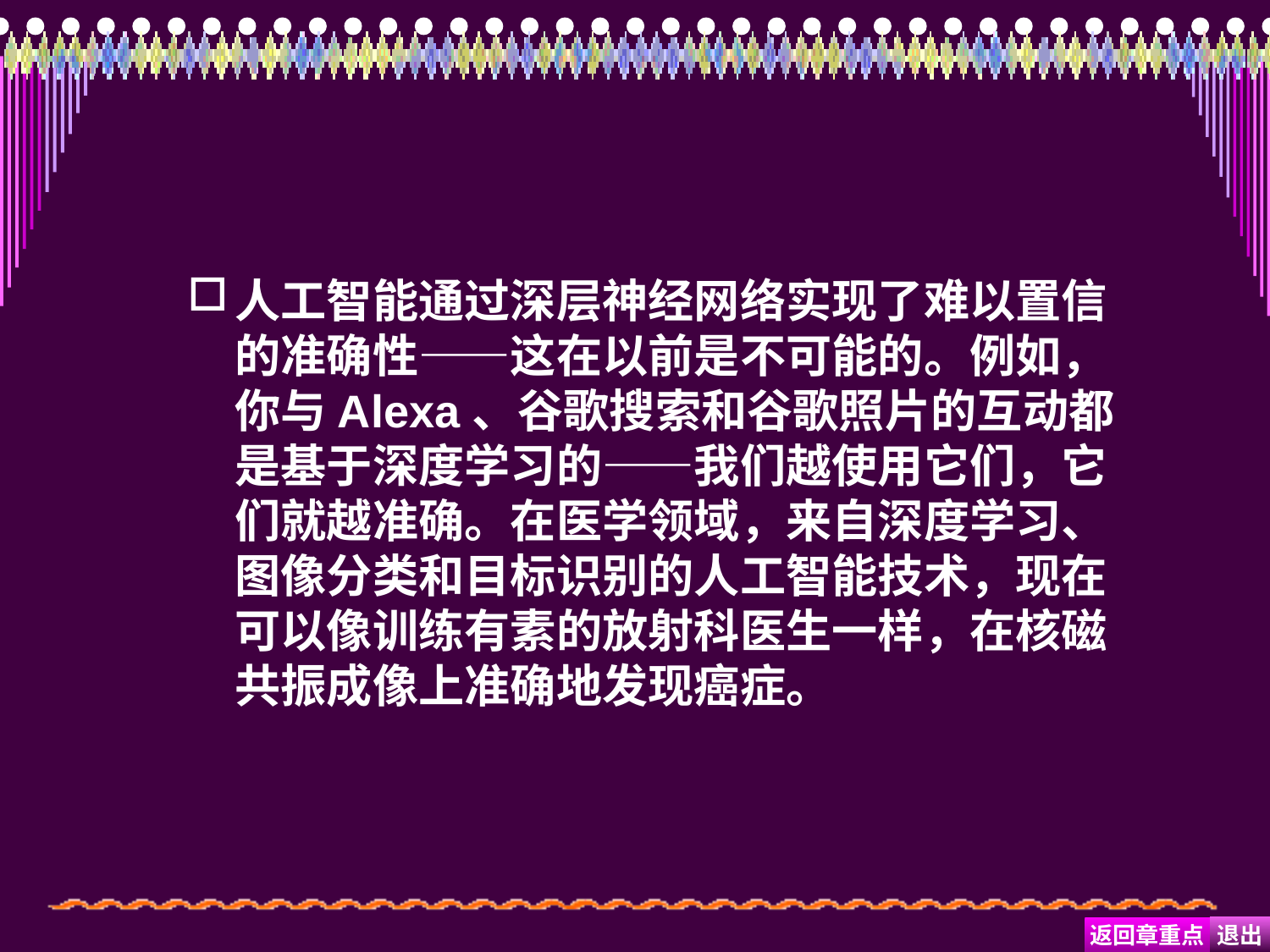

#
人工智能通过深层神经网络实现了难以置信的准确性——这在以前是不可能的。例如，你与Alexa、谷歌搜索和谷歌照片的互动都是基于深度学习的——我们越使用它们，它们就越准确。在医学领域，来自深度学习、图像分类和目标识别的人工智能技术，现在可以像训练有素的放射科医生一样，在核磁共振成像上准确地发现癌症。